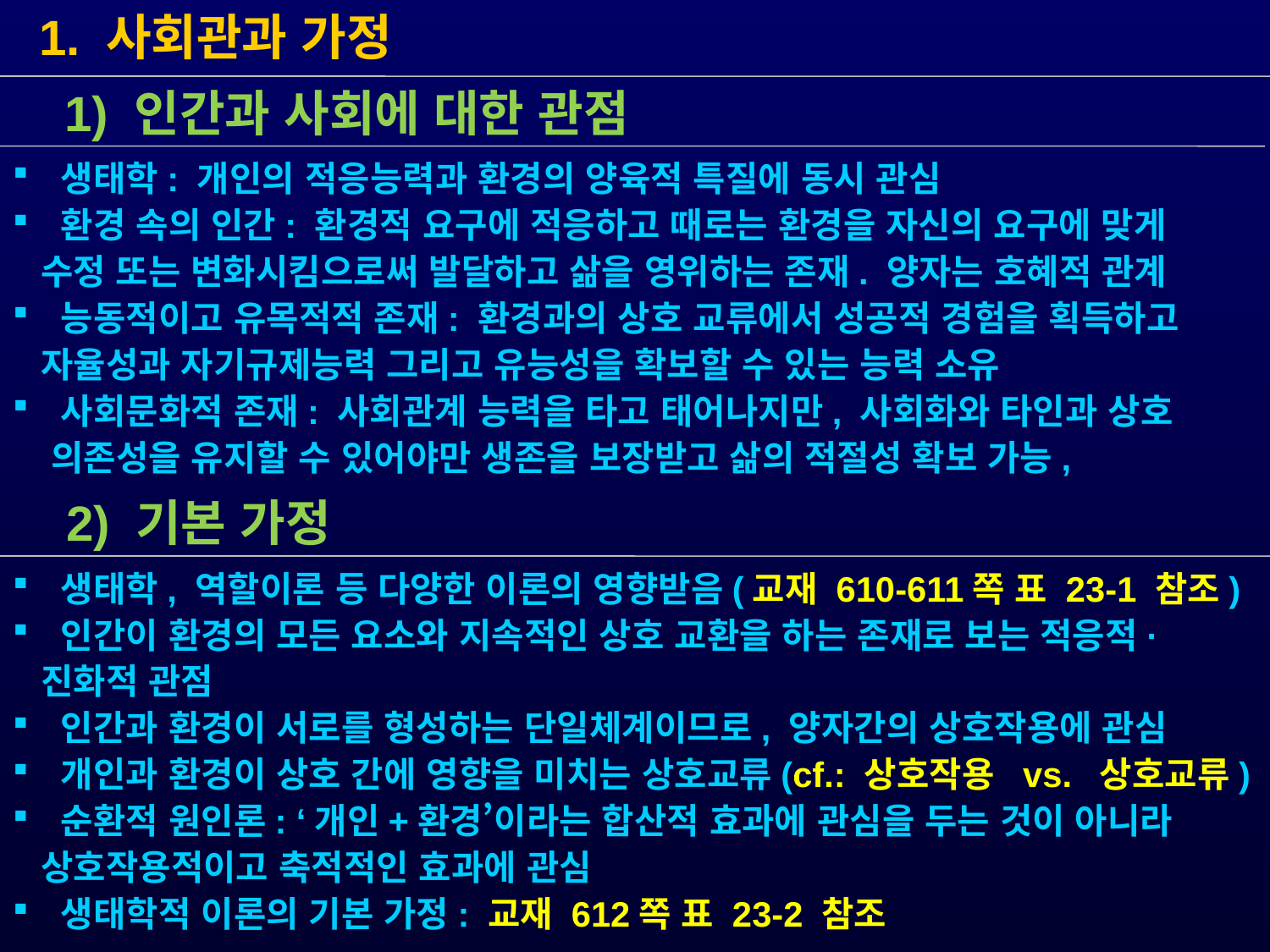

1. 사회관과 가정

 생태학, 역할이론 등 다양한 이론의 영향받음(교재 610-611쪽 표 23-1 참조)
 인간이 환경의 모든 요소와 지속적인 상호 교환을 하는 존재로 보는 적응적·
  진화적 관점
 인간과 환경이 서로를 형성하는 단일체계이므로, 양자간의 상호작용에 관심
 개인과 환경이 상호 간에 영향을 미치는 상호교류(cf.: 상호작용  vs.  상호교류)
 순환적 원인론: ‘개인+환경’이라는 합산적 효과에 관심을 두는 것이 아니라
  상호작용적이고 축적적인 효과에 관심
 생태학적 이론의 기본 가정: 교재 612쪽 표 23-2 참조
  1) 인간과 사회에 대한 관점

 생태학: 개인의 적응능력과 환경의 양육적 특질에 동시 관심
 환경 속의 인간: 환경적 요구에 적응하고 때로는 환경을 자신의 요구에 맞게
  수정 또는 변화시킴으로써 발달하고 삶을 영위하는 존재. 양자는 호혜적 관계
 능동적이고 유목적적 존재: 환경과의 상호 교류에서 성공적 경험을 획득하고
  자율성과 자기규제능력 그리고 유능성을 확보할 수 있는 능력 소유
 사회문화적 존재: 사회관계 능력을 타고 태어나지만, 사회화와 타인과 상호
   의존성을 유지할 수 있어야만 생존을 보장받고 삶의 적절성 확보 가능,
   2) 기본 가정